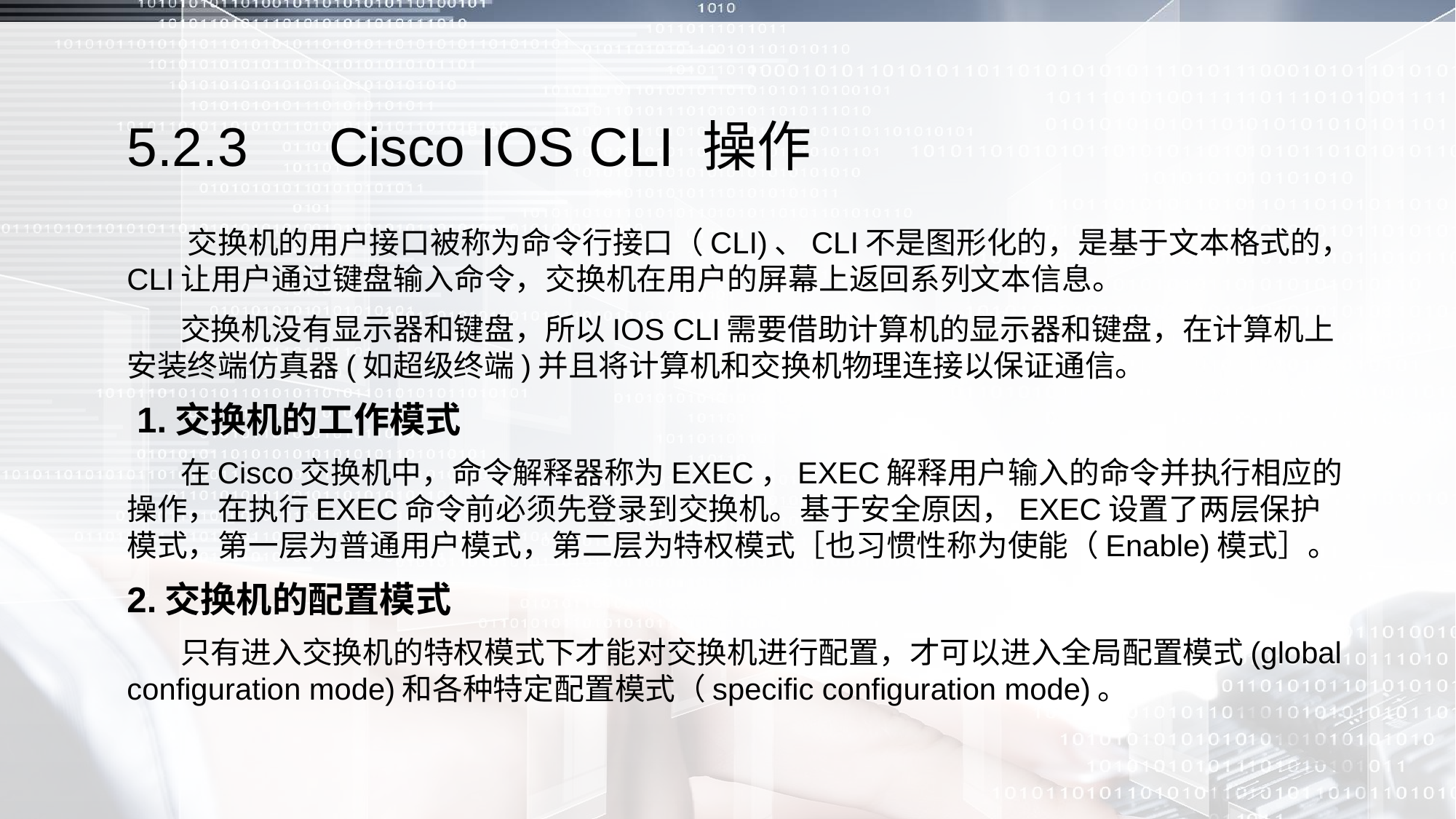

# 5.2.3　Cisco IOS CLI 操作
        交换机的用户接口被称为命令行接口（CLI)、CLI不是图形化的，是基于文本格式的，CLI让用户通过键盘输入命令，交换机在用户的屏幕上返回系列文本信息。
       交换机没有显示器和键盘，所以IOS CLI需要借助计算机的显示器和键盘，在计算机上安装终端仿真器(如超级终端)并且将计算机和交换机物理连接以保证通信。
 1.交换机的工作模式
       在Cisco交换机中，命令解释器称为EXEC，EXEC解释用户输入的命令并执行相应的操作，在执行EXEC命令前必须先登录到交换机。基于安全原因，EXEC设置了两层保护模式，第一层为普通用户模式，第二层为特权模式［也习惯性称为使能（Enable)模式］。
2.交换机的配置模式
       只有进入交换机的特权模式下才能对交换机进行配置，才可以进入全局配置模式(global configuration mode)和各种特定配置模式（specific configuration mode)。